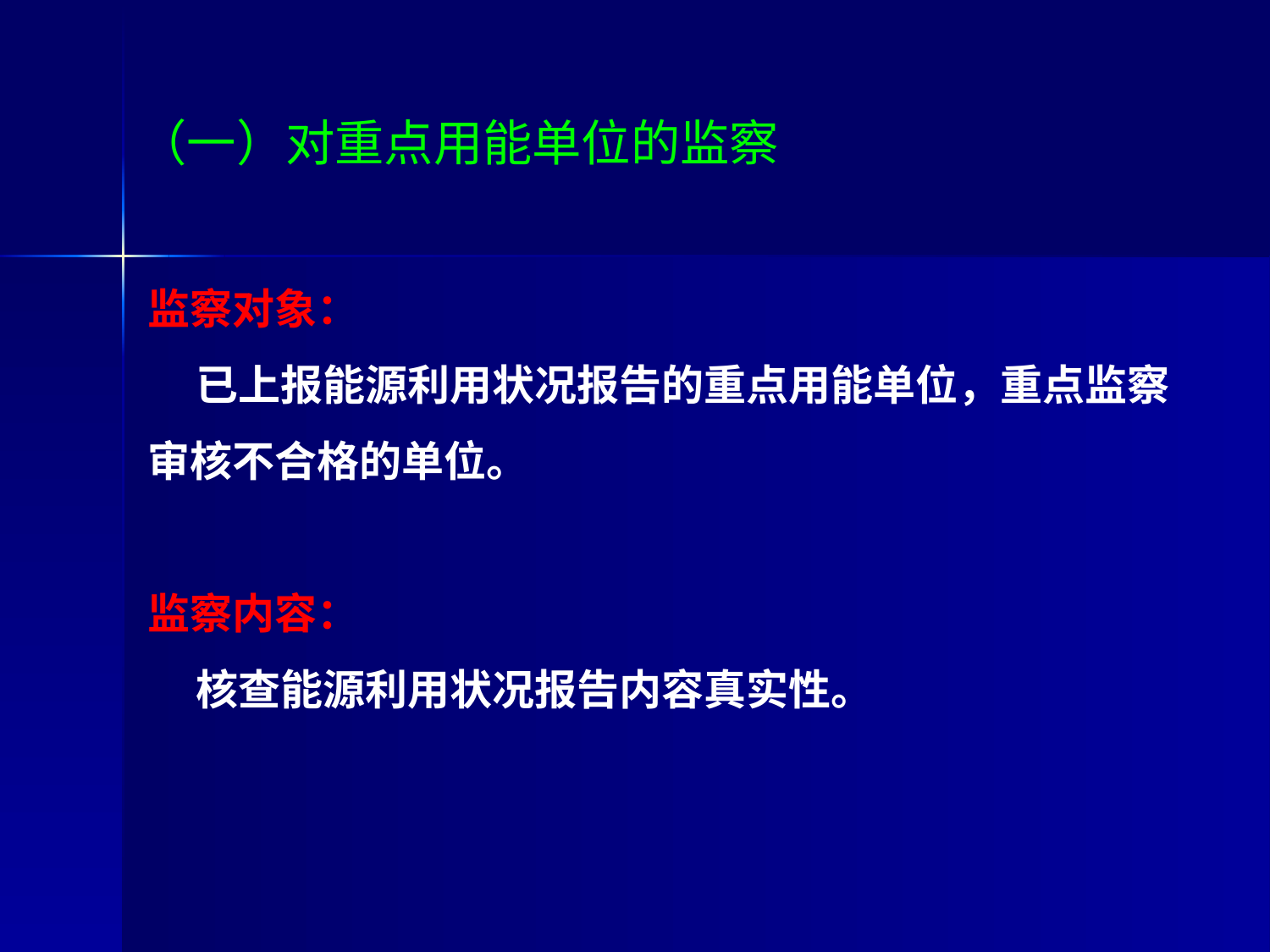

# （一）对重点用能单位的监察
监察对象：
    已上报能源利用状况报告的重点用能单位，重点监察审核不合格的单位。

监察内容：
    核查能源利用状况报告内容真实性。